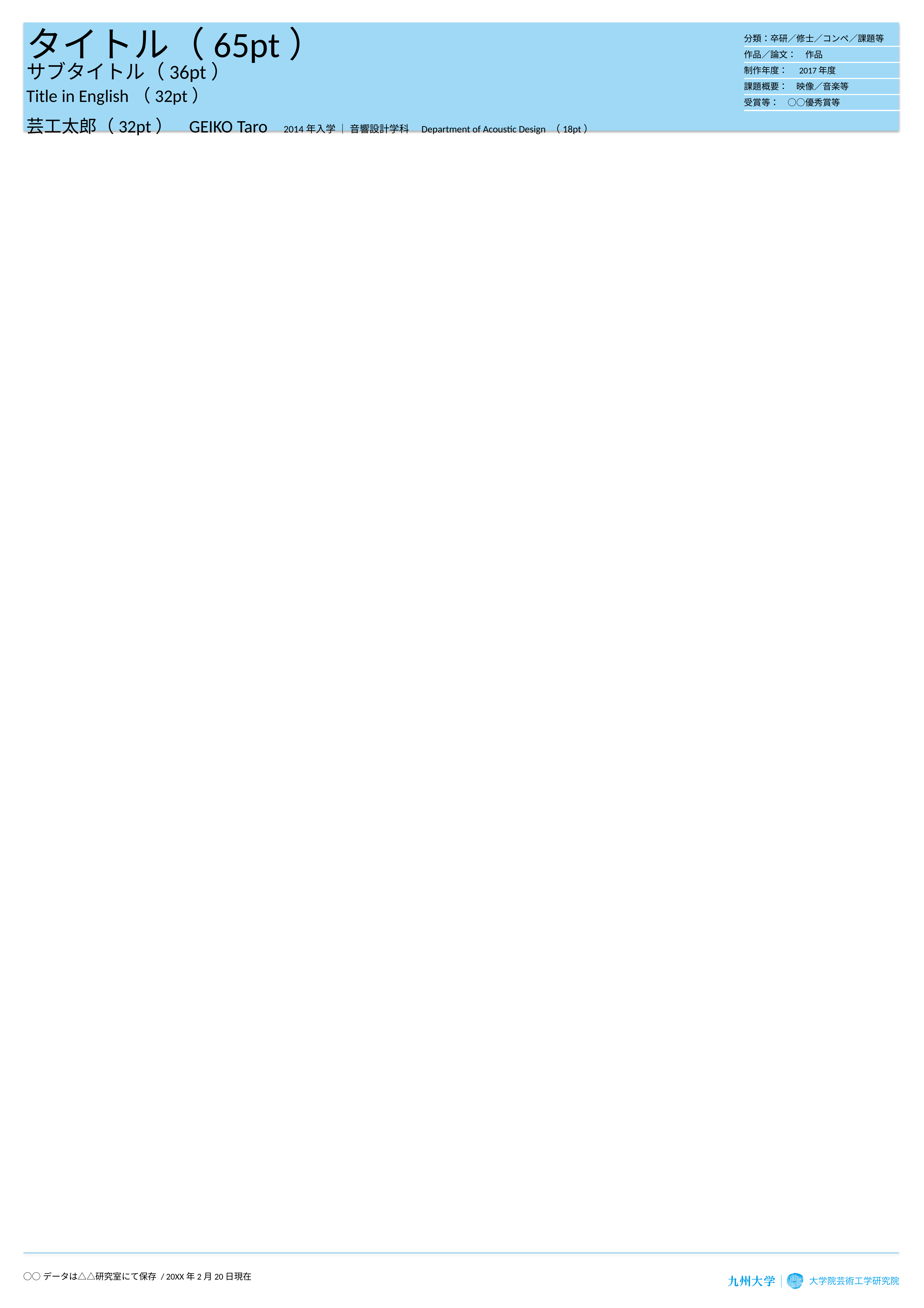

タイトル（65pt）
サブタイトル（36pt）
Title in English（32pt）
芸工太郎（32pt）   GEIKO Taro    2014年入学 ｜ 音響設計学科　Department of Acoustic Design （18pt）
| 分類：卒研／修士／コンペ／課題等 |
| --- |
| 作品／論文：　作品 |
| 制作年度：　2017年度 |
| 課題概要：　映像／音楽等 |
| 受賞等：　○○優秀賞等 |
|  |
○○データは△△研究室にて保存 / 20XX年2月20日現在